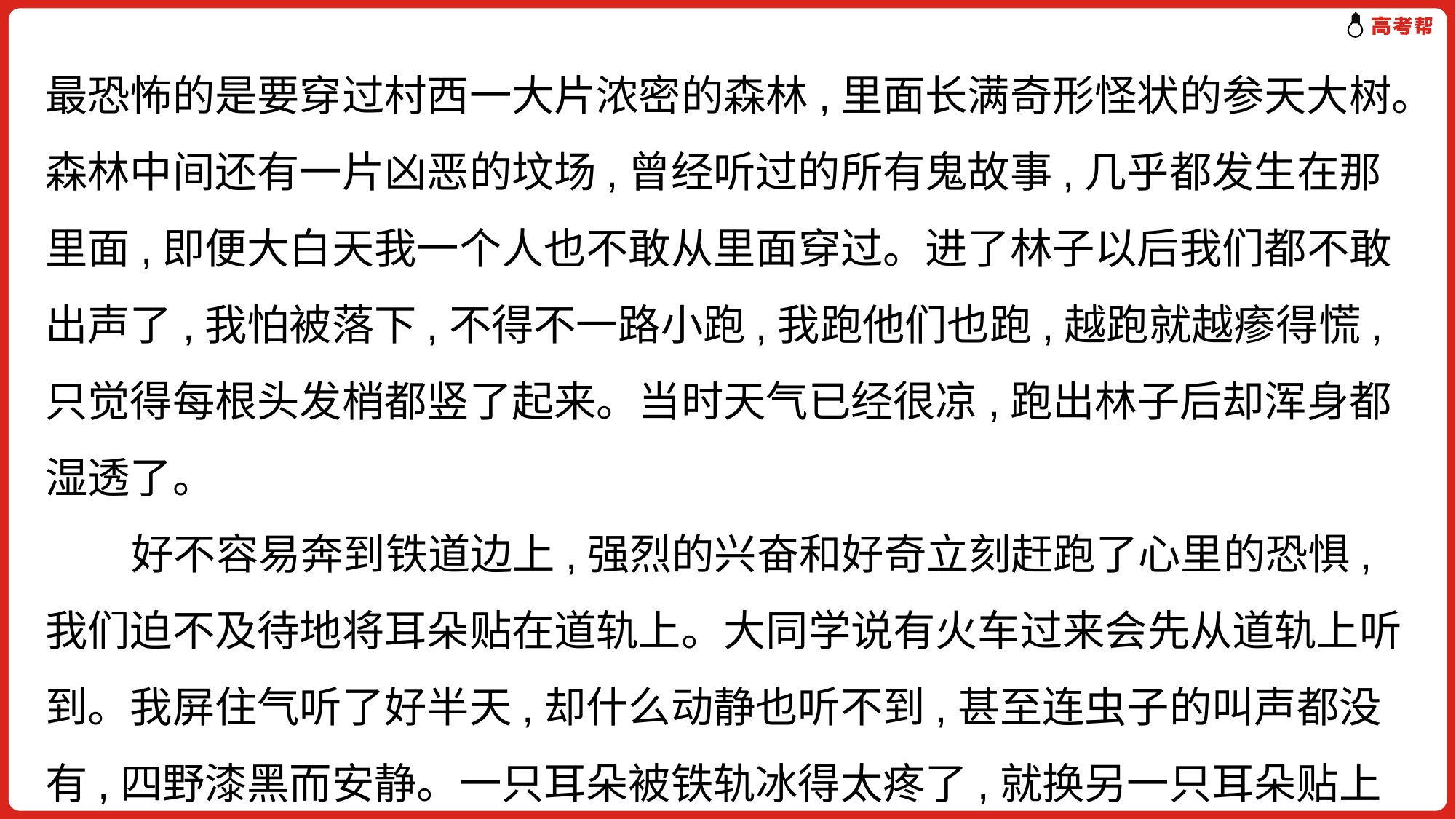

最恐怖的是要穿过村西一大片浓密的森林,里面长满奇形怪状的参天大树。森林中间还有一片凶恶的坟场,曾经听过的所有鬼故事,几乎都发生在那里面,即便大白天我一个人也不敢从里面穿过。进了林子以后我们都不敢出声了,我怕被落下,不得不一路小跑,我跑他们也跑,越跑就越瘆得慌,只觉得每根头发梢都竖了起来。当时天气已经很凉,跑出林子后却浑身都湿透了。
        好不容易奔到铁道边上,强烈的兴奋和好奇立刻赶跑了心里的恐惧,我们迫不及待地将耳朵贴在道轨上。大同学说有火车过来会先从道轨上听到。我屏住气听了好半天,却什么动静也听不到,甚至连虫子的叫声都没有,四野漆黑而安静。一只耳朵被铁轨冰得太疼了,就换另一只耳朵贴上去,生怕错过火车开过来的讯息。铁轨上终于有了动静,嘎登嘎登……由轻到重,由弱到